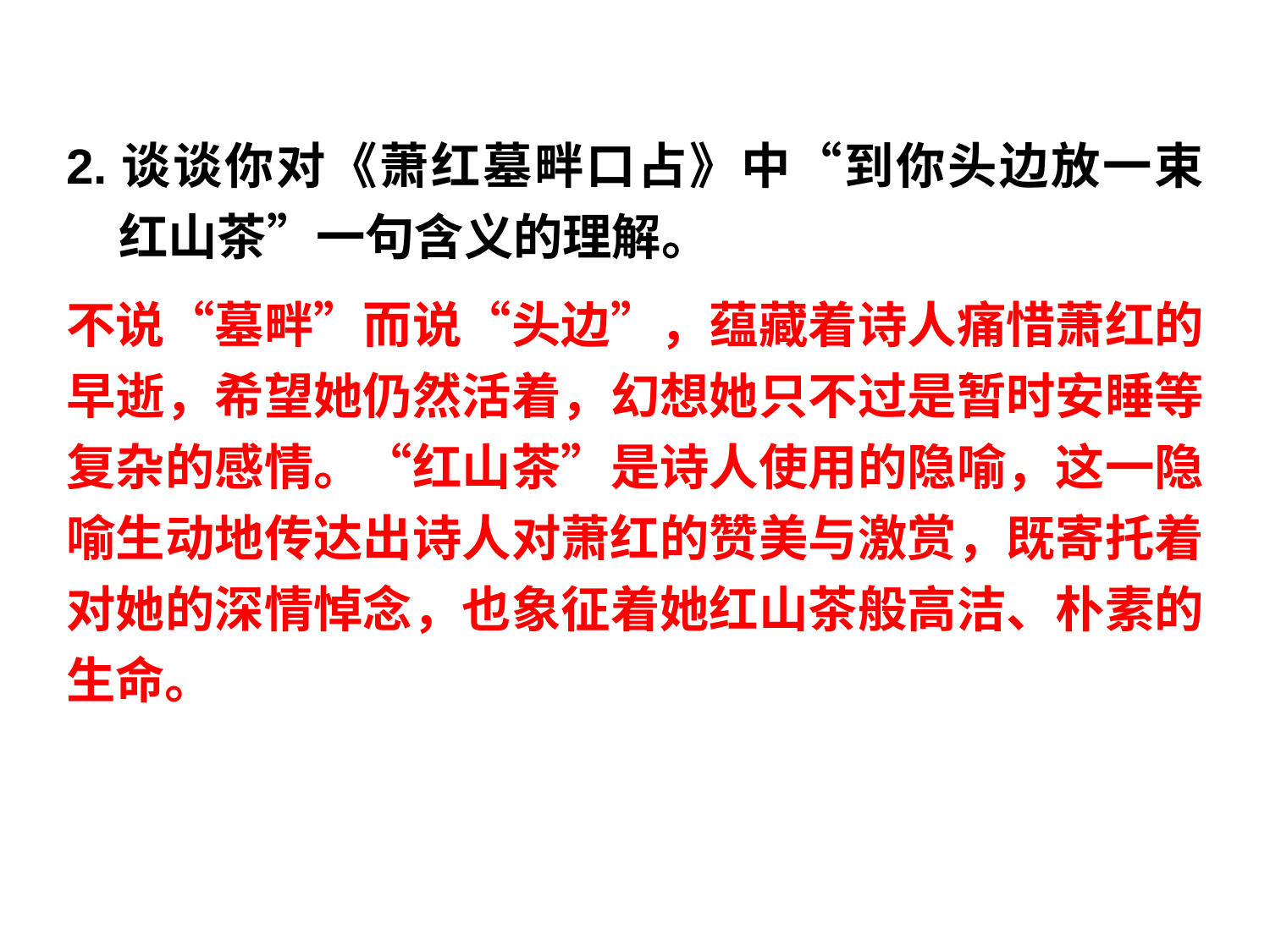

2.谈谈你对《萧红墓畔口占》中“到你头边放一束红山茶”一句含义的理解。
不说“墓畔”而说“头边”，蕴藏着诗人痛惜萧红的早逝，希望她仍然活着，幻想她只不过是暂时安睡等复杂的感情。“红山茶”是诗人使用的隐喻，这一隐喻生动地传达出诗人对萧红的赞美与激赏，既寄托着对她的深情悼念，也象征着她红山茶般高洁、朴素的生命。